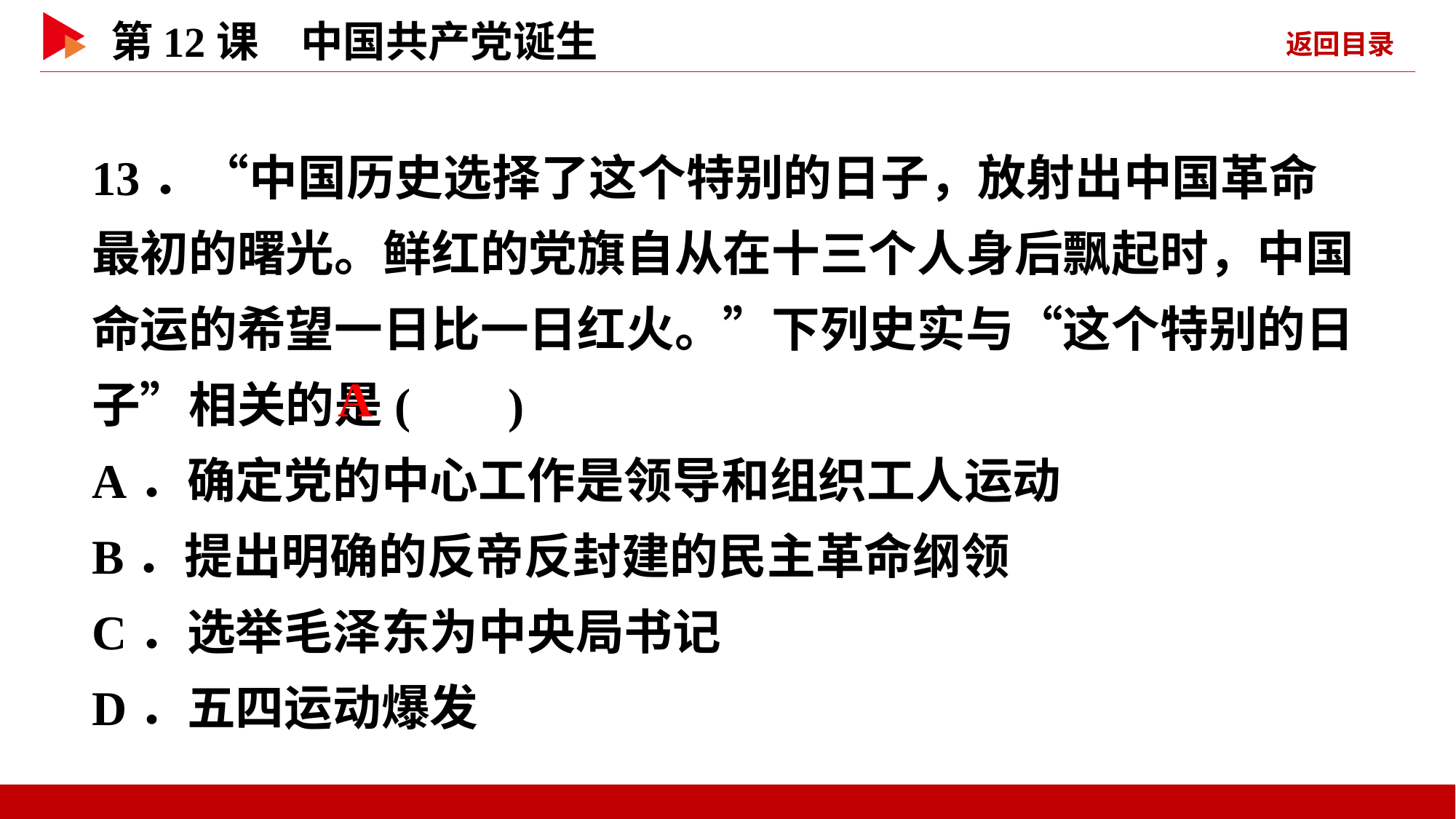

13．“中国历史选择了这个特别的日子，放射出中国革命最初的曙光。鲜红的党旗自从在十三个人身后飘起时，中国命运的希望一日比一日红火。”下列史实与“这个特别的日子”相关的是(        )
A．确定党的中心工作是领导和组织工人运动
B．提出明确的反帝反封建的民主革命纲领
C．选举毛泽东为中央局书记
D．五四运动爆发
   A